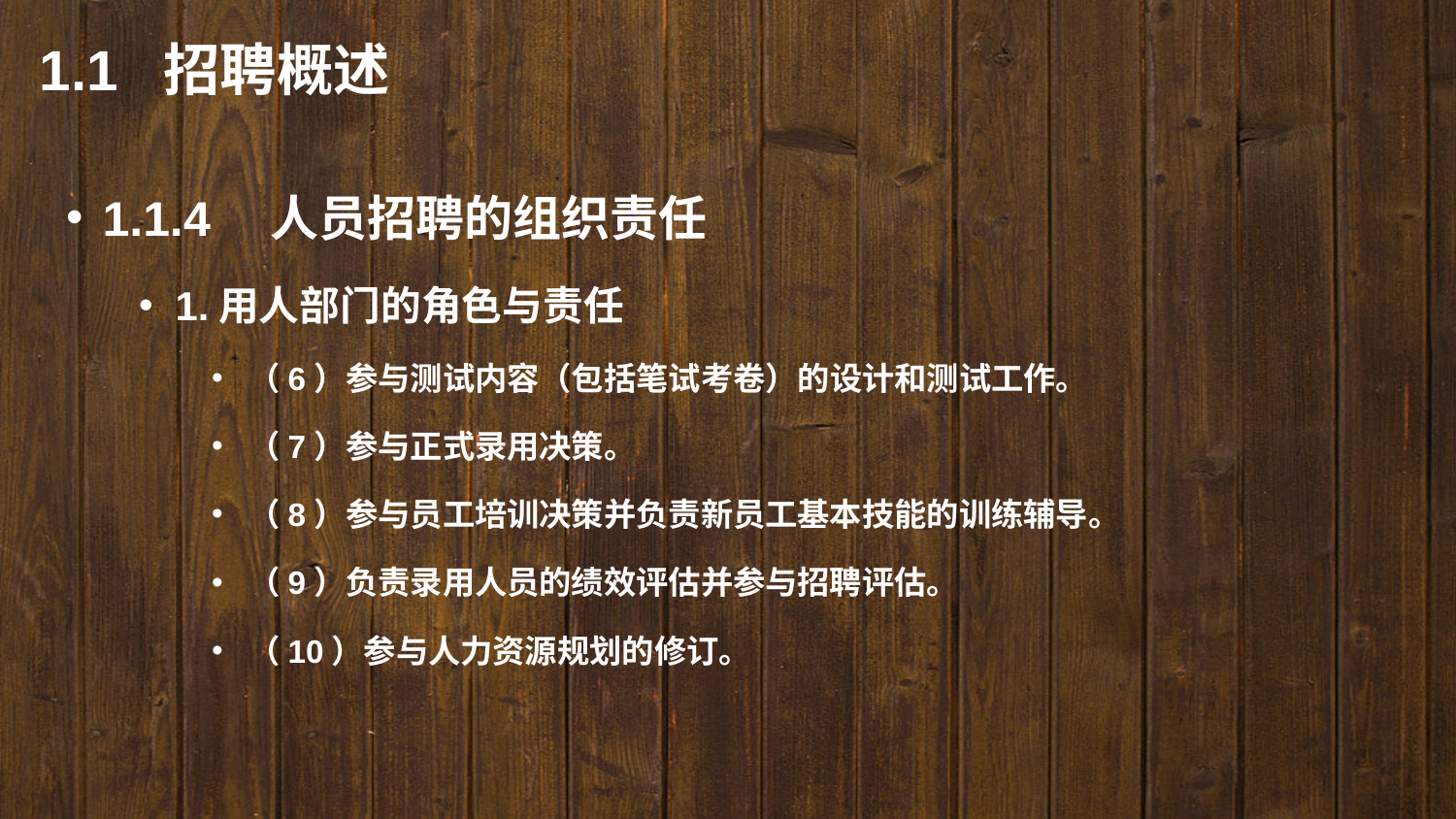

1.1  招聘概述
1.1.4　人员招聘的组织责任
1.用人部门的角色与责任
（6）参与测试内容（包括笔试考卷）的设计和测试工作。
（7）参与正式录用决策。
（8）参与员工培训决策并负责新员工基本技能的训练辅导。
（9）负责录用人员的绩效评估并参与招聘评估。
（10）参与人力资源规划的修订。